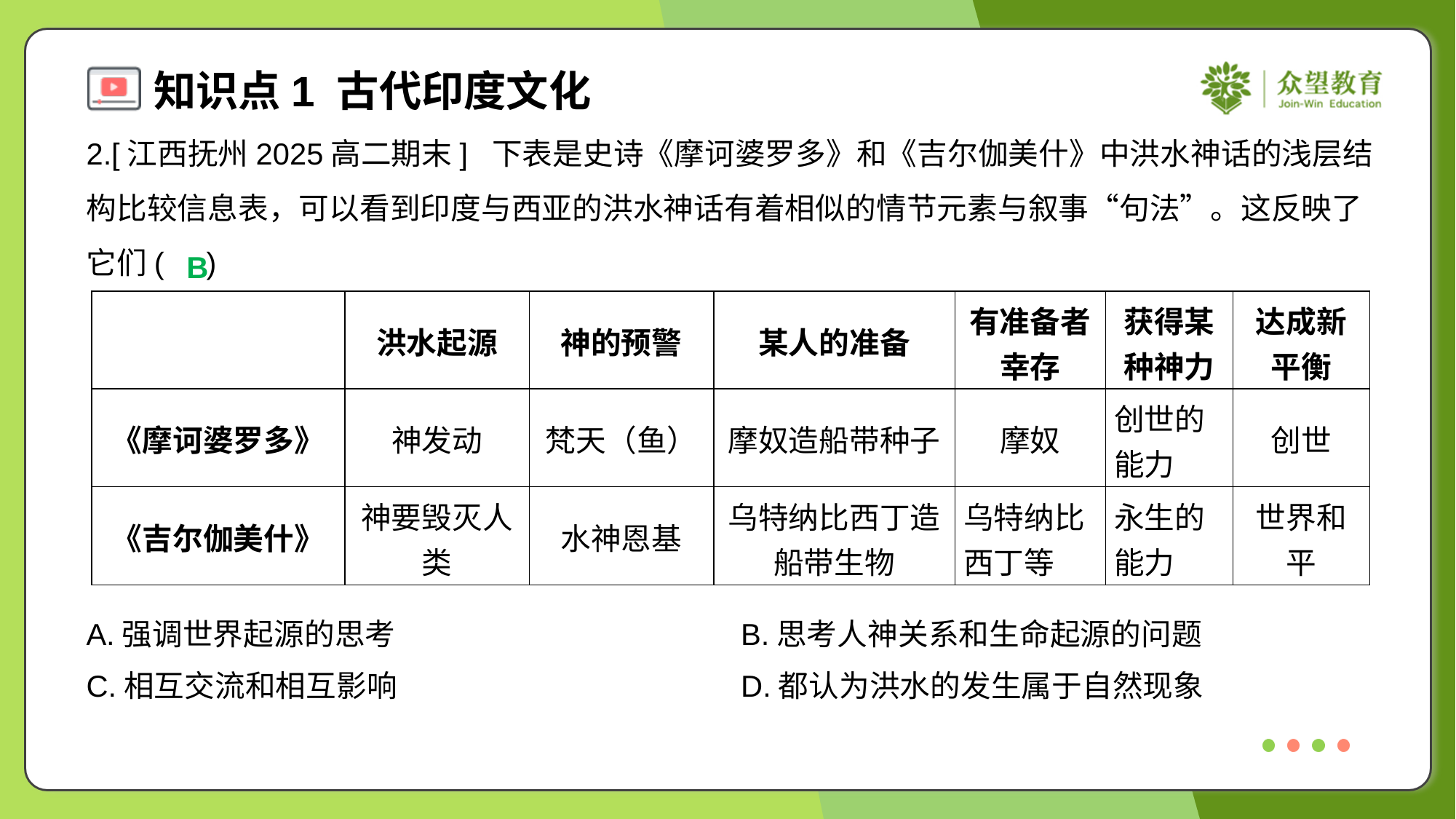

2.[江西抚州2025高二期末]  下表是史诗《摩诃婆罗多》和《吉尔伽美什》中洪水神话的浅层结
构比较信息表，可以看到印度与西亚的洪水神话有着相似的情节元素与叙事“句法”。这反映了
它们(     )
B
|  | 洪水起源 | 神的预警 | 某人的准备 | 有准备者 幸存 | 获得某 种神力 | 达成新 平衡 |
| --- | --- | --- | --- | --- | --- | --- |
| 《摩诃婆罗多》 | 神发动 | 梵天（鱼） | 摩奴造船带种子 | 摩奴 | 创世的 能力 | 创世 |
| 《吉尔伽美什》 | 神要毁灭人 类 | 水神恩基 | 乌特纳比西丁造 船带生物 | 乌特纳比 西丁等 | 永生的 能力 | 世界和 平 |
A.强调世界起源的思考	B.思考人神关系和生命起源的问题
C.相互交流和相互影响	D.都认为洪水的发生属于自然现象